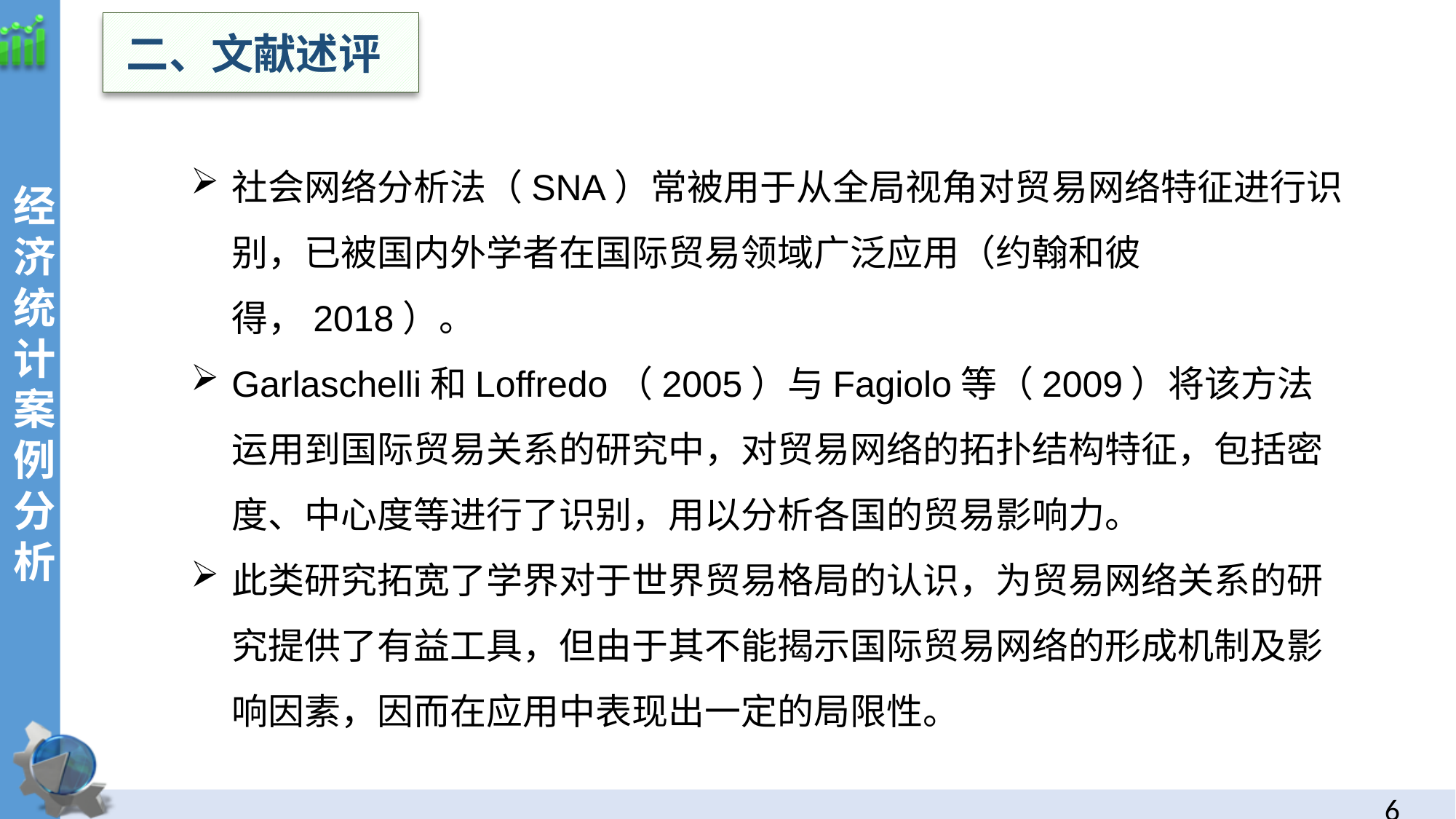

二、文献述评
经济统计案例分析

社会网络分析法（SNA）常被用于从全局视角对贸易网络特征进行识别，已被国内外学者在国际贸易领域广泛应用（约翰和彼得，2018）。
Garlaschelli和Loffredo（2005）与Fagiolo等（2009）将该方法运用到国际贸易关系的研究中，对贸易网络的拓扑结构特征，包括密度、中心度等进行了识别，用以分析各国的贸易影响力。
此类研究拓宽了学界对于世界贸易格局的认识，为贸易网络关系的研究提供了有益工具，但由于其不能揭示国际贸易网络的形成机制及影响因素，因而在应用中表现出一定的局限性。

6